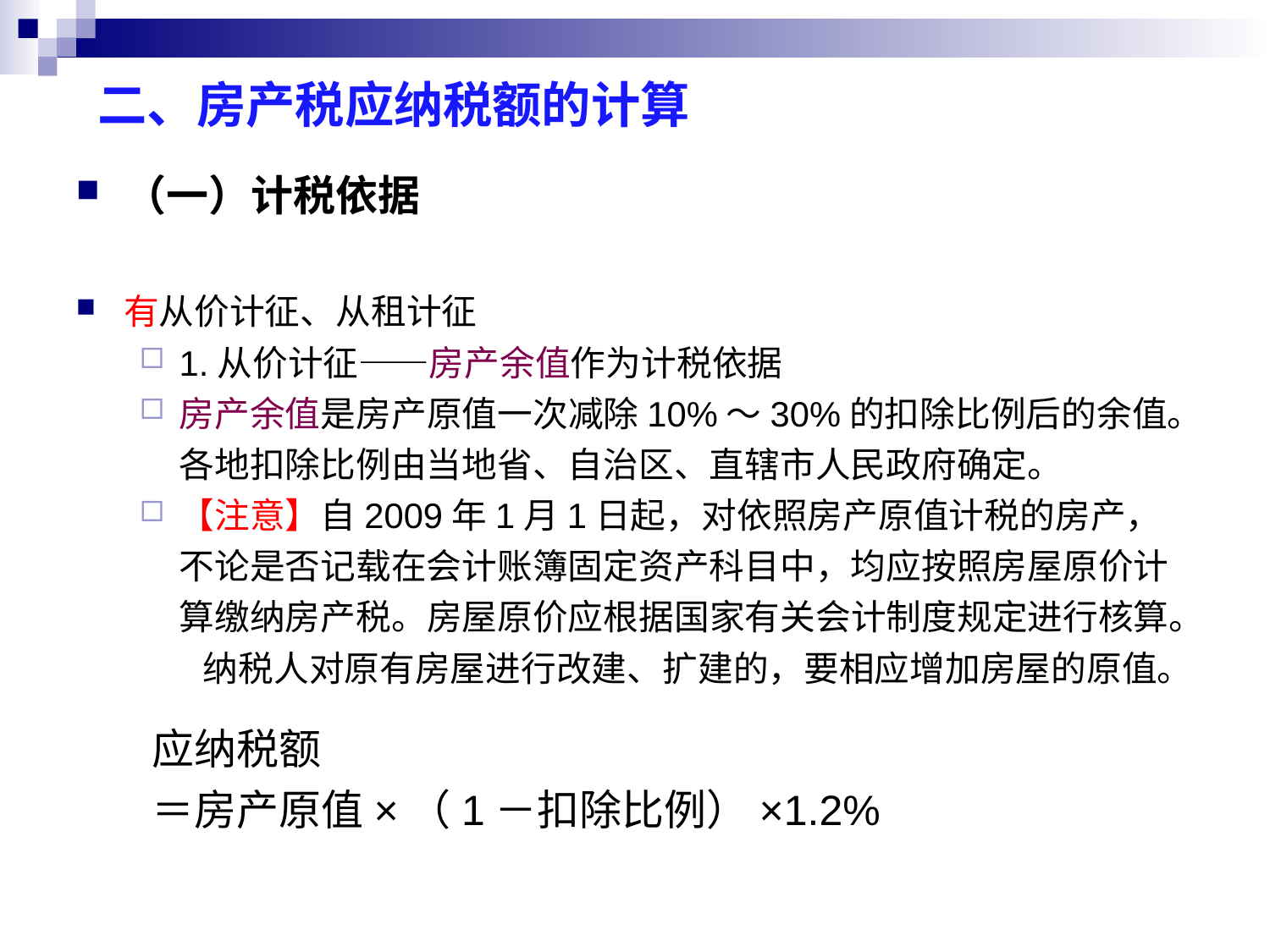

# 二、房产税应纳税额的计算
（一）计税依据

有从价计征、从租计征
1.从价计征——房产余值作为计税依据
房产余值是房产原值一次减除10%～30%的扣除比例后的余值。各地扣除比例由当地省、自治区、直辖市人民政府确定。
【注意】自2009年1月1日起，对依照房产原值计税的房产，不论是否记载在会计账簿固定资产科目中，均应按照房屋原价计算缴纳房产税。房屋原价应根据国家有关会计制度规定进行核算。
纳税人对原有房屋进行改建、扩建的，要相应增加房屋的原值。
应纳税额
＝房产原值×（1－扣除比例）×1.2%